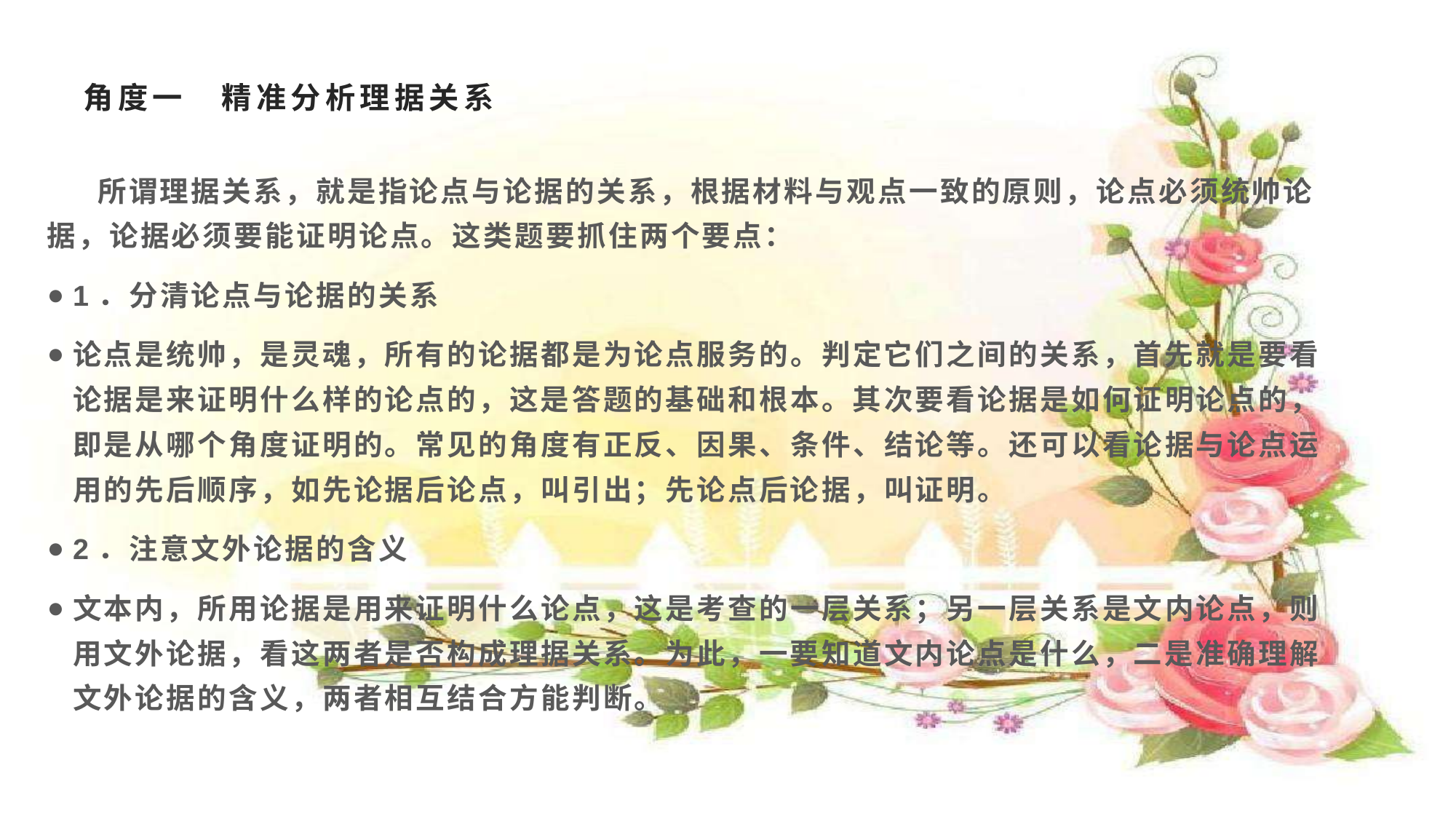

# 角度一　精准分析理据关系
     所谓理据关系，就是指论点与论据的关系，根据材料与观点一致的原则，论点必须统帅论据，论据必须要能证明论点。这类题要抓住两个要点：
1．分清论点与论据的关系
论点是统帅，是灵魂，所有的论据都是为论点服务的。判定它们之间的关系，首先就是要看论据是来证明什么样的论点的，这是答题的基础和根本。其次要看论据是如何证明论点的，即是从哪个角度证明的。常见的角度有正反、因果、条件、结论等。还可以看论据与论点运用的先后顺序，如先论据后论点，叫引出；先论点后论据，叫证明。
2．注意文外论据的含义
文本内，所用论据是用来证明什么论点，这是考查的一层关系；另一层关系是文内论点，则用文外论据，看这两者是否构成理据关系。为此，一要知道文内论点是什么，二是准确理解文外论据的含义，两者相互结合方能判断。